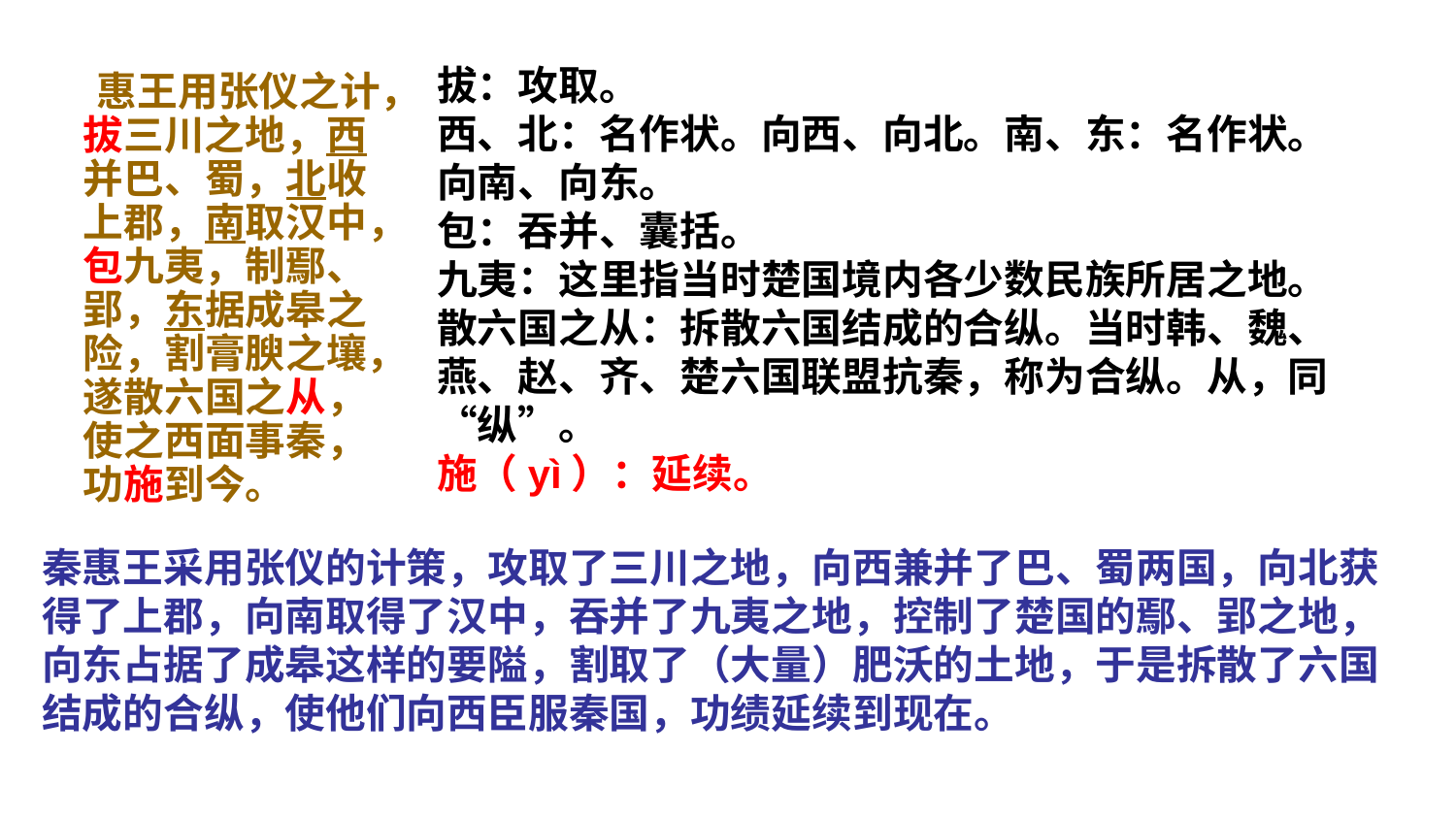

惠王用张仪之计，拔三川之地，西并巴、蜀，北收上郡，南取汉中，包九夷，制鄢、郢，东据成皋之险，割膏腴之壤，遂散六国之从，使之西面事秦，功施到今。

# 拔：攻取。 西、北：名作状。向西、向北。南、东：名作状。向南、向东。 包：吞并、囊括。 九夷：这里指当时楚国境内各少数民族所居之地。散六国之从：拆散六国结成的合纵。当时韩、魏、燕、赵、齐、楚六国联盟抗秦，称为合纵。从，同“纵”。 施（yì）：延续。
秦惠王采用张仪的计策，攻取了三川之地，向西兼并了巴、蜀两国，向北获得了上郡，向南取得了汉中，吞并了九夷之地，控制了楚国的鄢、郢之地，向东占据了成皋这样的要隘，割取了（大量）肥沃的土地，于是拆散了六国结成的合纵，使他们向西臣服秦国，功绩延续到现在。